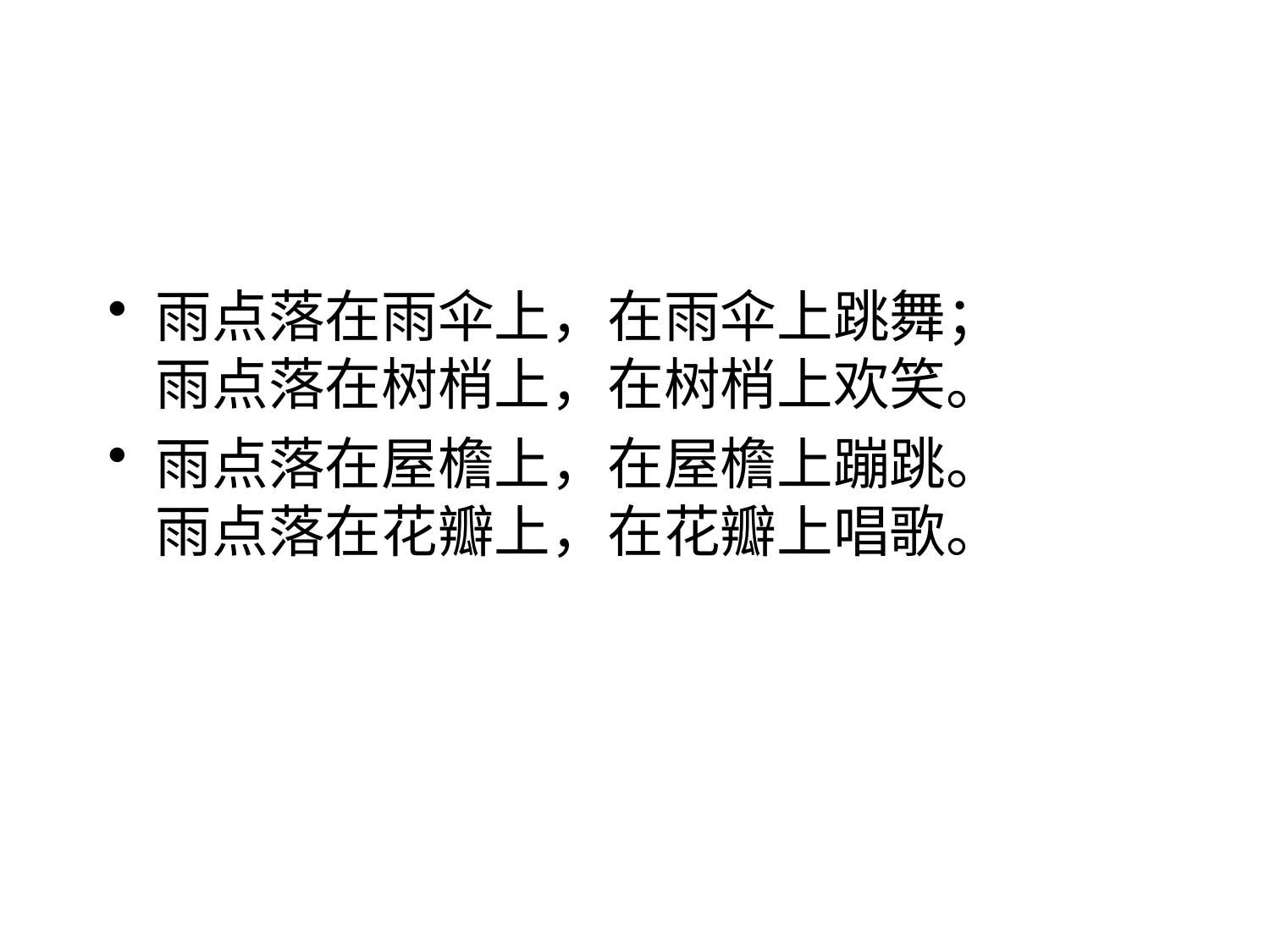

雨点落在雨伞上，在雨伞上跳舞；
雨点落在树梢上，在树梢上欢笑。
雨点落在屋檐上，在屋檐上蹦跳。
雨点落在花瓣上，在花瓣上唱歌。